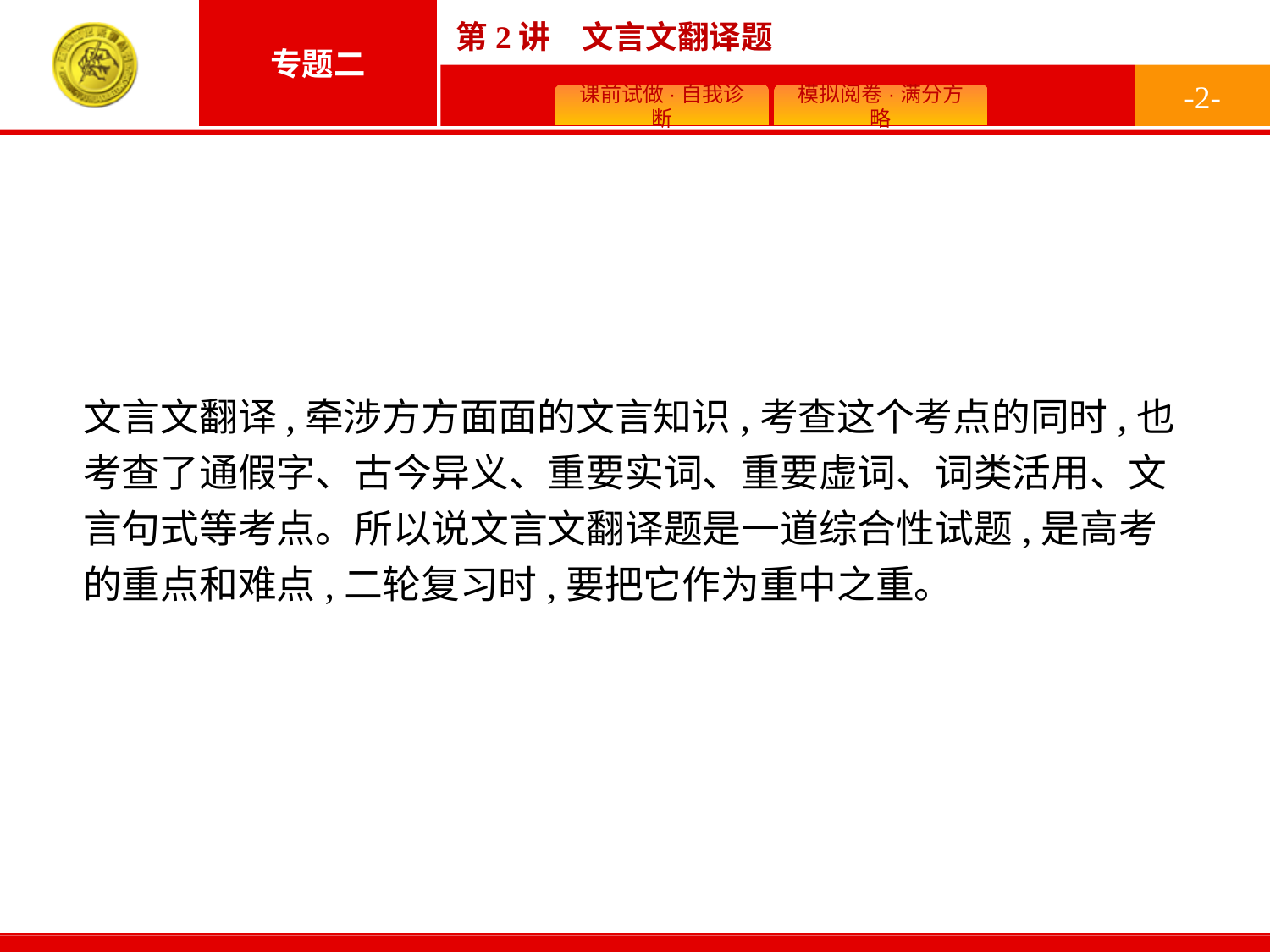

-2-
文言文翻译,牵涉方方面面的文言知识,考查这个考点的同时,也考查了通假字、古今异义、重要实词、重要虚词、词类活用、文言句式等考点。所以说文言文翻译题是一道综合性试题,是高考的重点和难点,二轮复习时,要把它作为重中之重。